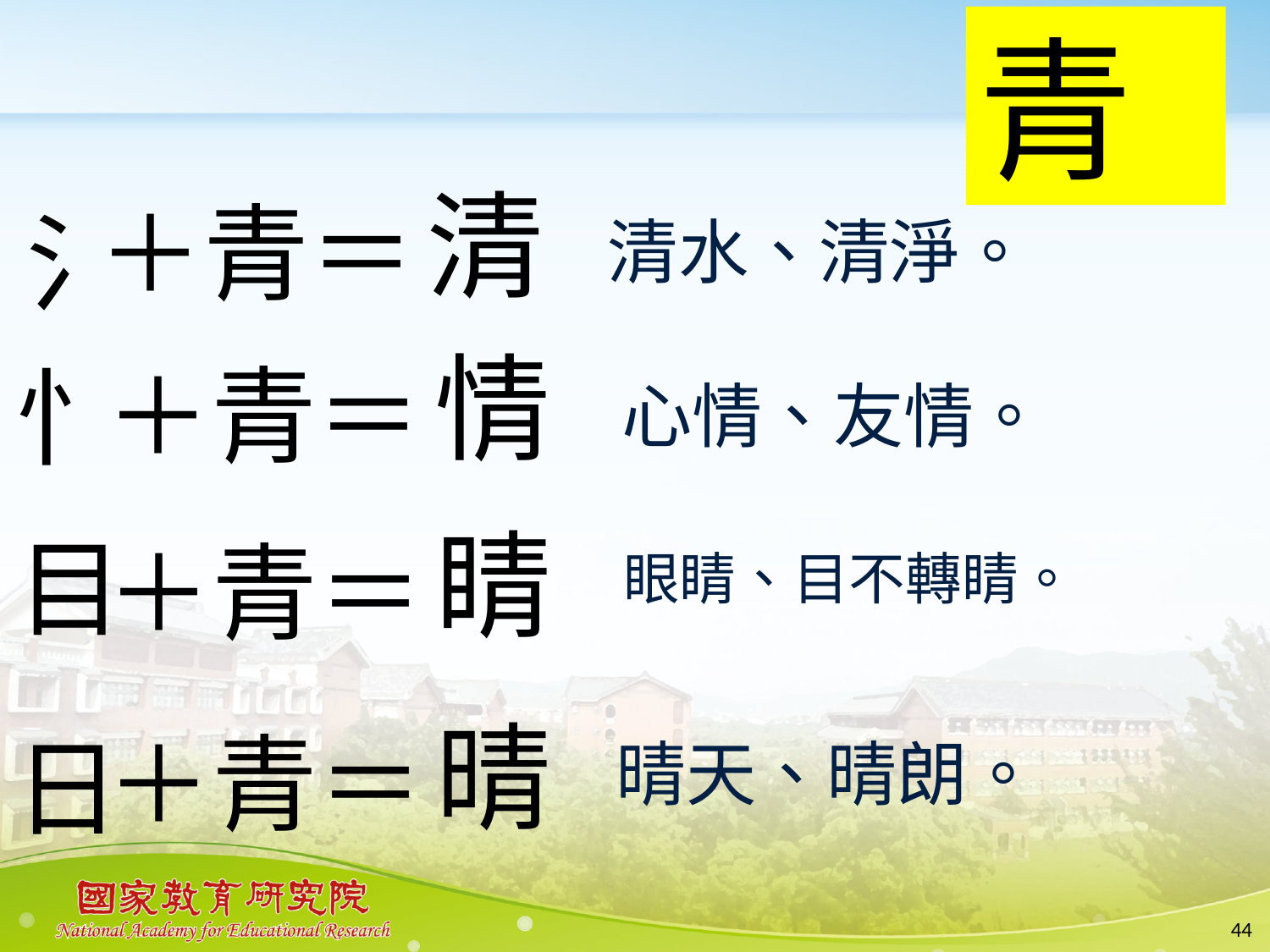

青
清
＋青＝
氵
清水、清淨。
情
＋青＝
忄
心情、友情。
睛
目
＋青＝
眼睛、目不轉睛。
晴
＋青＝
日
晴天、晴朗。
44